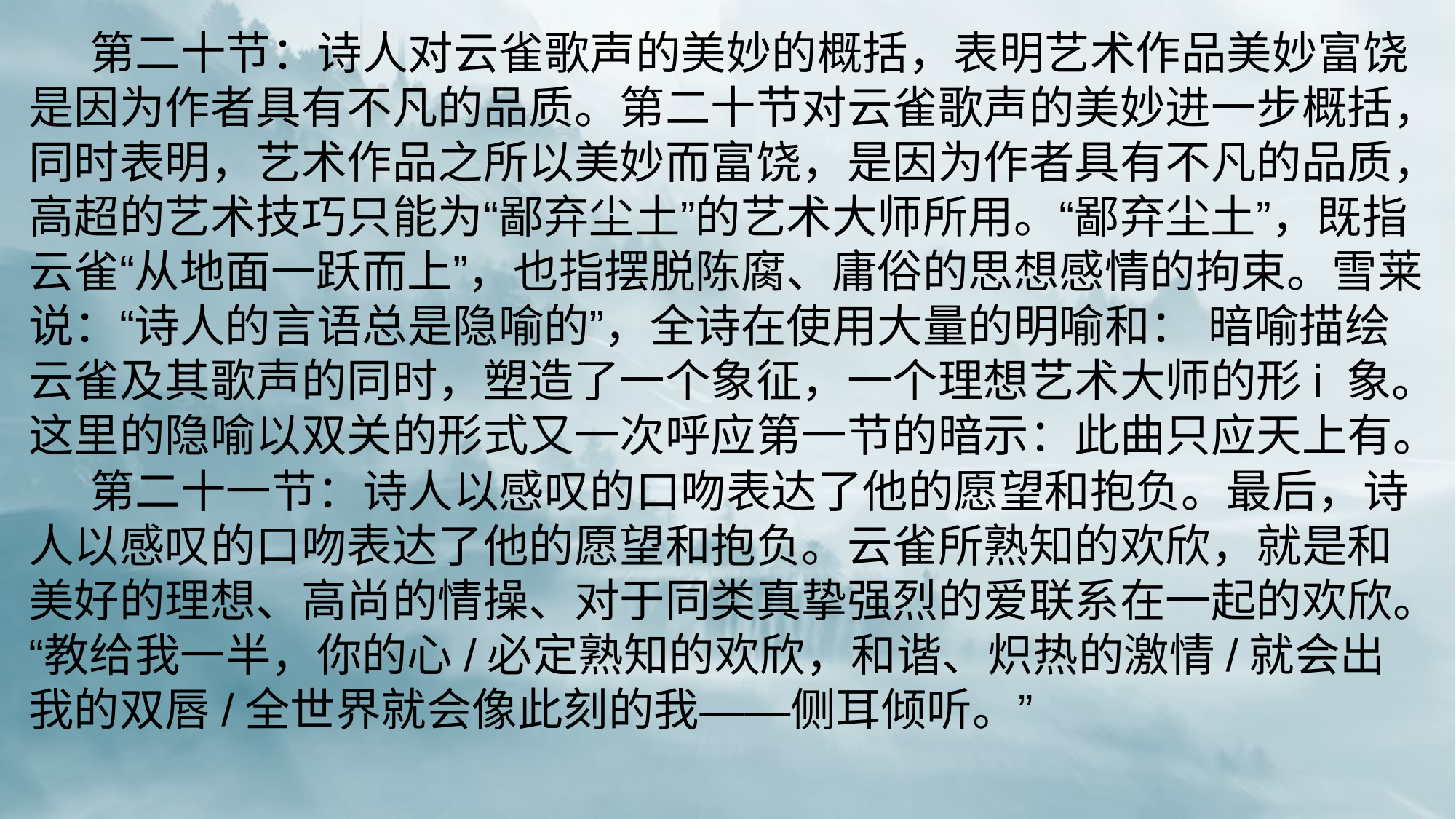

第二十节：诗人对云雀歌声的美妙的概括，表明艺术作品美妙富饶是因为作者具有不凡的品质。第二十节对云雀歌声的美妙进一步概括，同时表明，艺术作品之所以美妙而富饶，是因为作者具有不凡的品质，高超的艺术技巧只能为“鄙弃尘土”的艺术大师所用。“鄙弃尘土”，既指云雀“从地面一跃而上”，也指摆脱陈腐、庸俗的思想感情的拘束。雪莱说：“诗人的言语总是隐喻的”，全诗在使用大量的明喻和： 暗喻描绘云雀及其歌声的同时，塑造了一个象征，一个理想艺术大师的形i 象。这里的隐喻以双关的形式又一次呼应第一节的暗示：此曲只应天上有。
    第二十一节：诗人以感叹的口吻表达了他的愿望和抱负。最后，诗人以感叹的口吻表达了他的愿望和抱负。云雀所熟知的欢欣，就是和美好的理想、高尚的情操、对于同类真挚强烈的爱联系在一起的欢欣。“教给我一半，你的心/必定熟知的欢欣，和谐、炽热的激情/就会出我的双唇/全世界就会像此刻的我——侧耳倾听。”